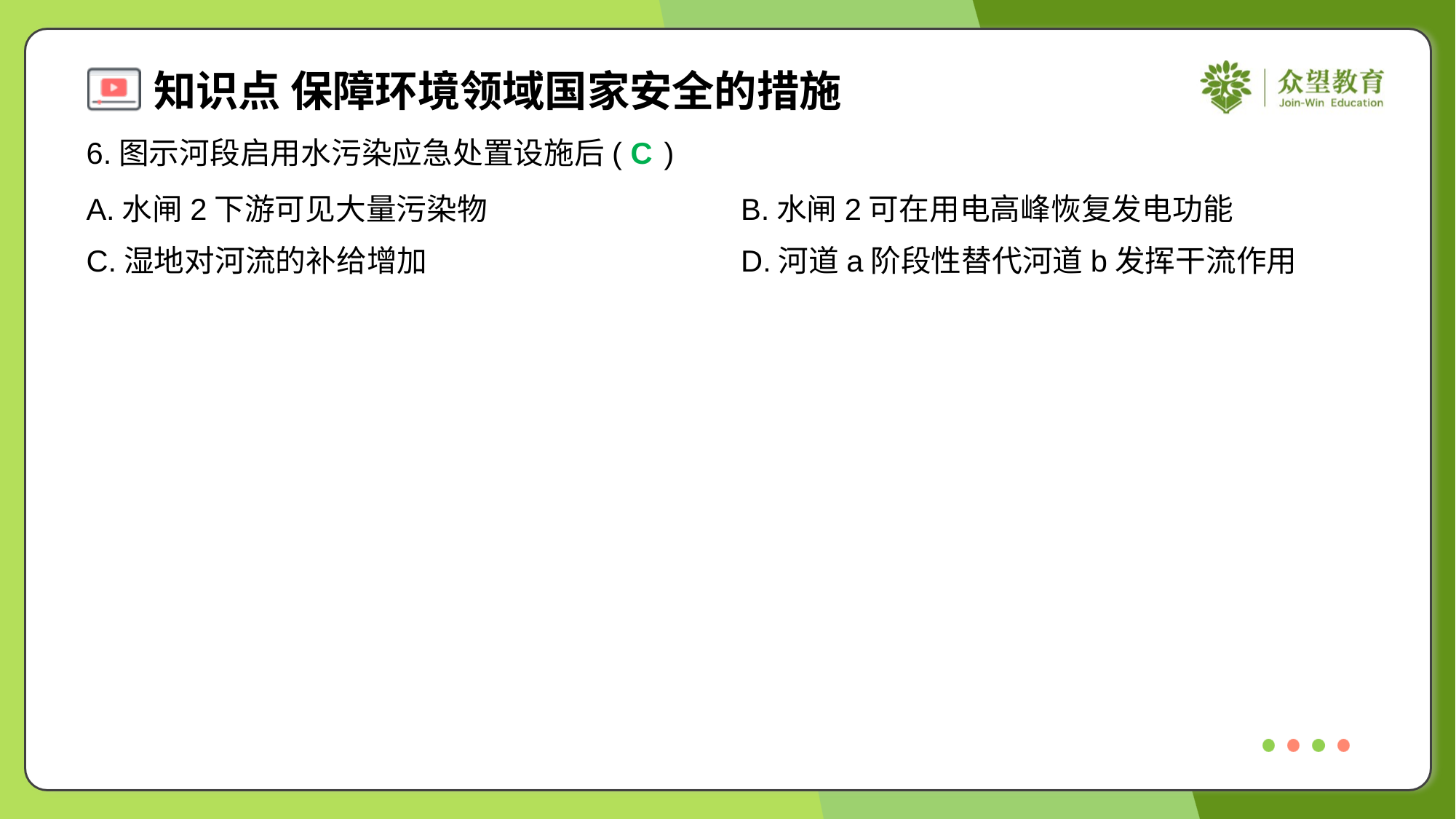

6.图示河段启用水污染应急处置设施后(     )
C
A.水闸2下游可见大量污染物	B.水闸2可在用电高峰恢复发电功能
C.湿地对河流的补给增加	D.河道a阶段性替代河道b发挥干流作用